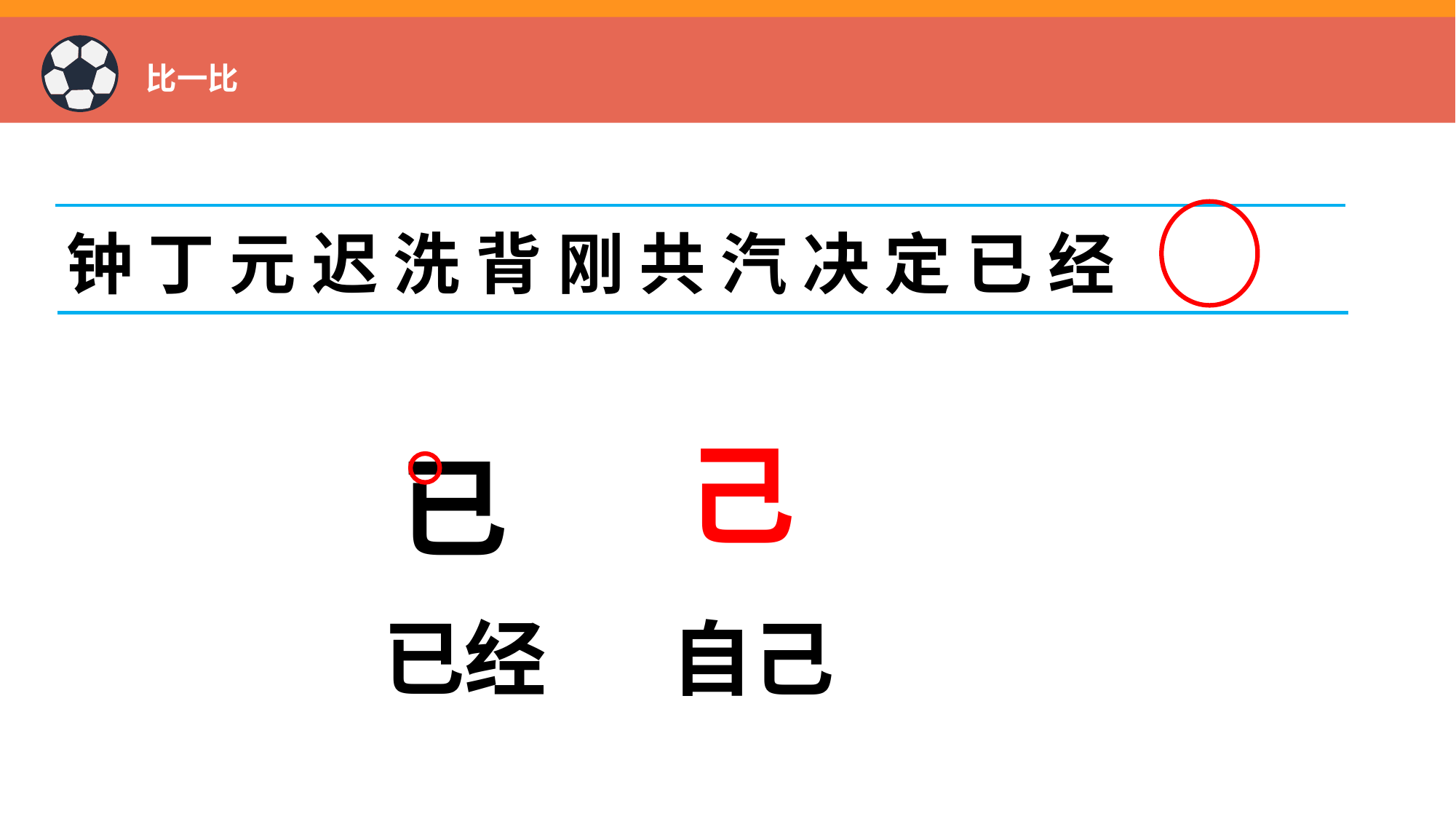

# 比一比

钟 丁 元 迟 洗 背 刚 共 汽 决 定 已 经
己
已

已经
自己